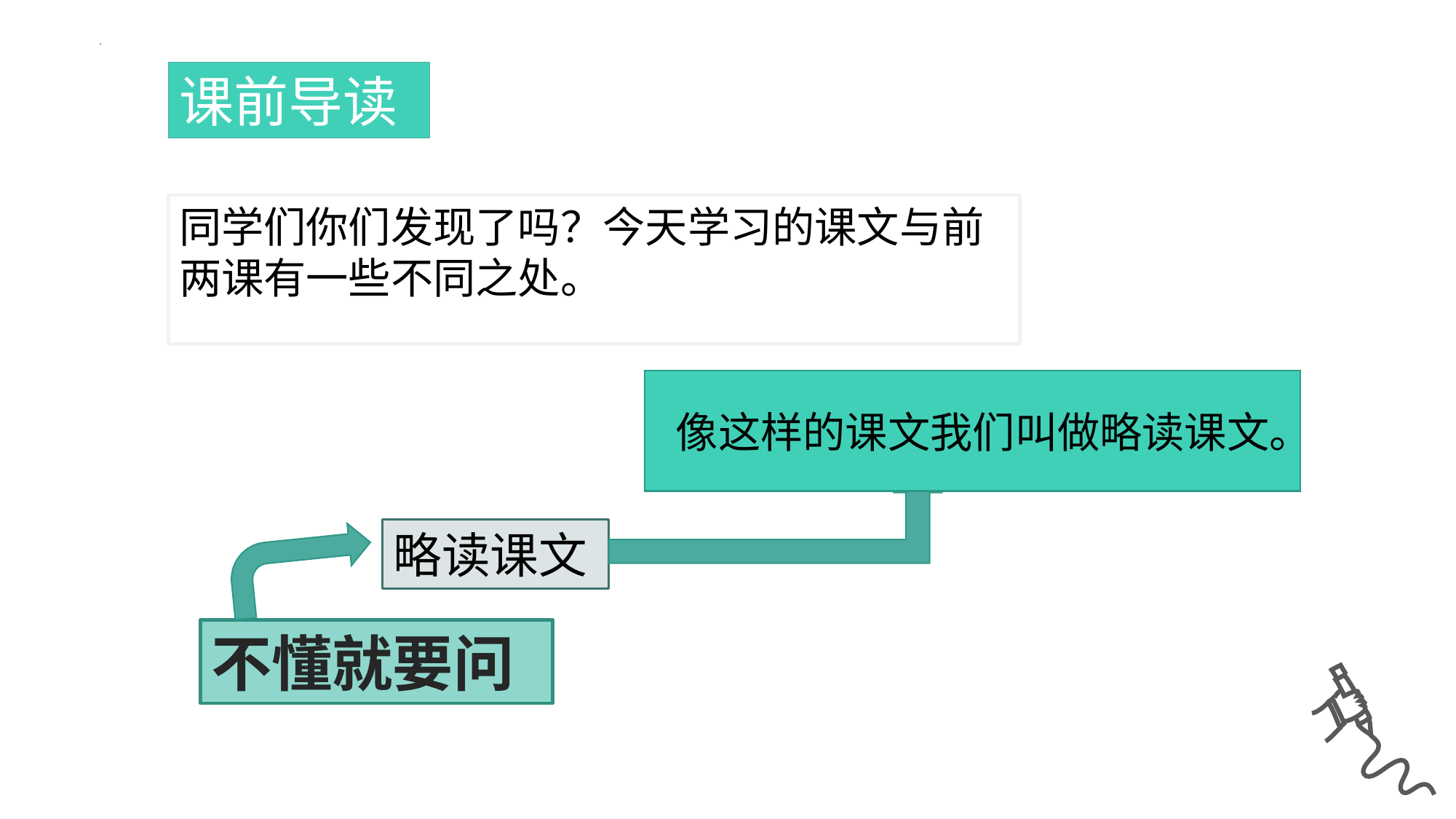

课前导读
同学们你们发现了吗？今天学习的课文与前两课有一些不同之处。
像这样的课文我们叫做略读课文。

略读课文

不懂就要问